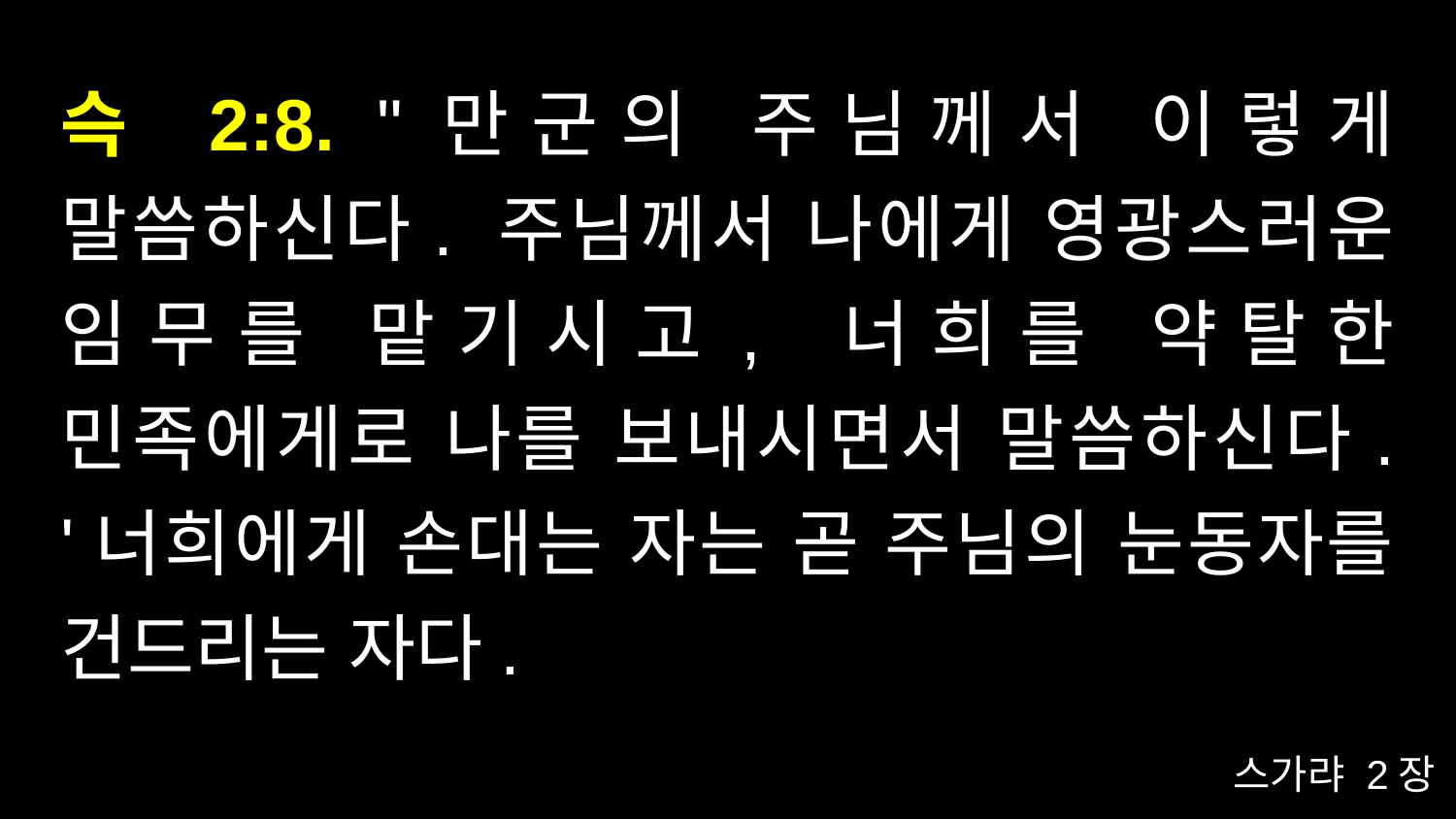

# 슥 2:8. "만군의 주님께서 이렇게 말씀하신다. 주님께서 나에게 영광스러운 임무를 맡기시고, 너희를 약탈한 민족에게로 나를 보내시면서 말씀하신다. '너희에게 손대는 자는 곧 주님의 눈동자를 건드리는 자다.
스가랴 2장